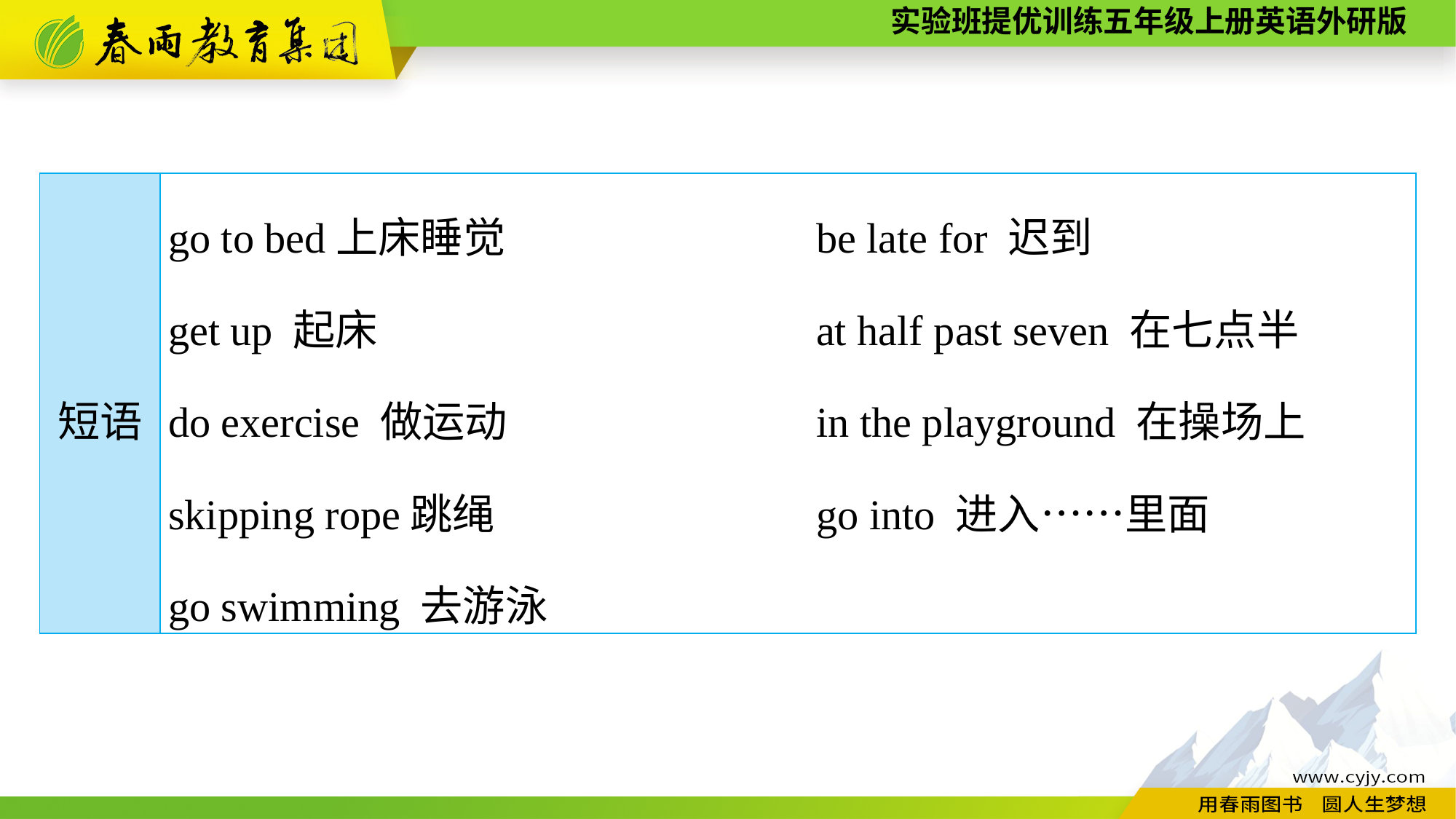

| 短语 | go to bed上床睡觉 be late for 迟到 get up 起床 at half past seven 在七点半 do exercise 做运动 in the playground 在操场上 skipping rope跳绳 go into 进入……里面 go swimming 去游泳 |
| --- | --- |